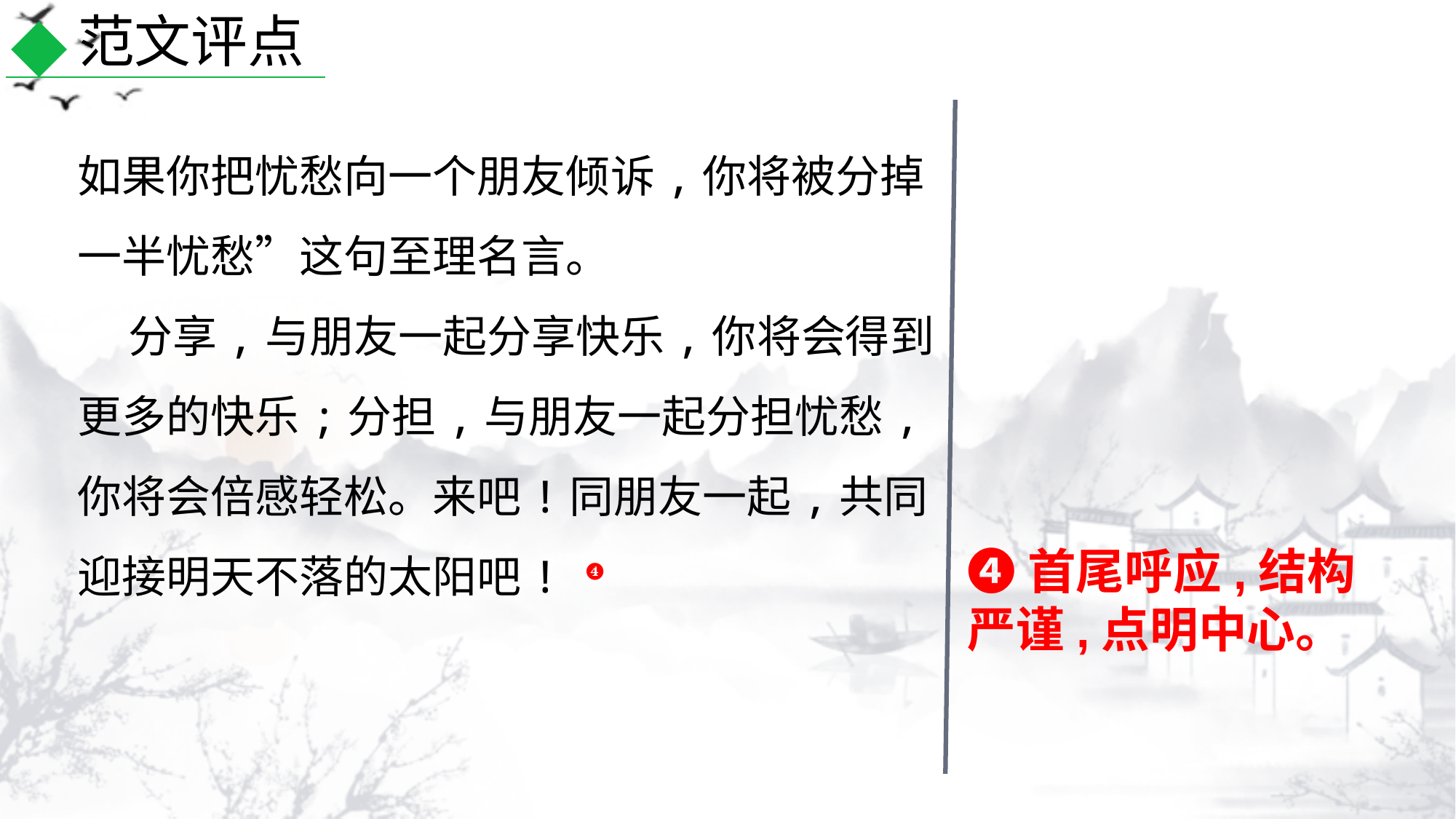

范文评点

如果你把忧愁向一个朋友倾诉,你将被分掉一半忧愁”这句至理名言。
    分享,与朋友一起分享快乐,你将会得到更多的快乐;分担,与朋友一起分担忧愁,你将会倍感轻松。来吧!同朋友一起,共同迎接明天不落的太阳吧! ❹
❹首尾呼应,结构严谨,点明中心。